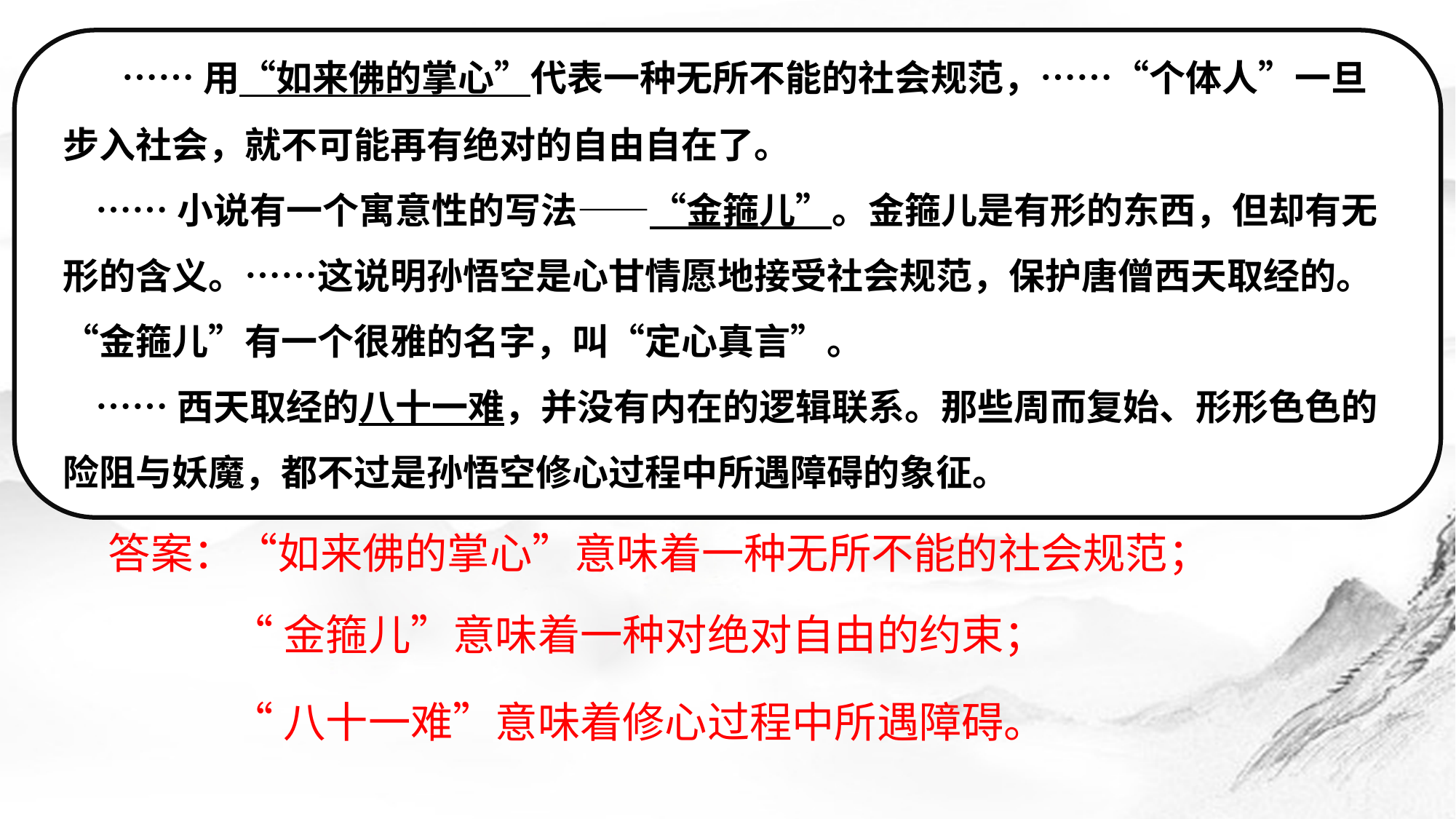

……用“如来佛的掌心”代表一种无所不能的社会规范，……“个体人”一旦步入社会，就不可能再有绝对的自由自在了。
    ……小说有一个寓意性的写法——“金箍儿”。金箍儿是有形的东西，但却有无形的含义。……这说明孙悟空是心甘情愿地接受社会规范，保护唐僧西天取经的。“金箍儿”有一个很雅的名字，叫“定心真言”。
    ……西天取经的八十一难，并没有内在的逻辑联系。那些周而复始、形形色色的险阻与妖魔，都不过是孙悟空修心过程中所遇障碍的象征。

词语理解题型
真题练习2：
成人不自在——郭英德（2016.江苏）
问题：文中“如来佛的掌心”“金箍儿”“八十一难”分别意味着什么？
答案：“如来佛的掌心”意味着一种无所不能的社会规范；
“金箍儿”意味着一种对绝对自由的约束；
“八十一难”意味着修心过程中所遇障碍。